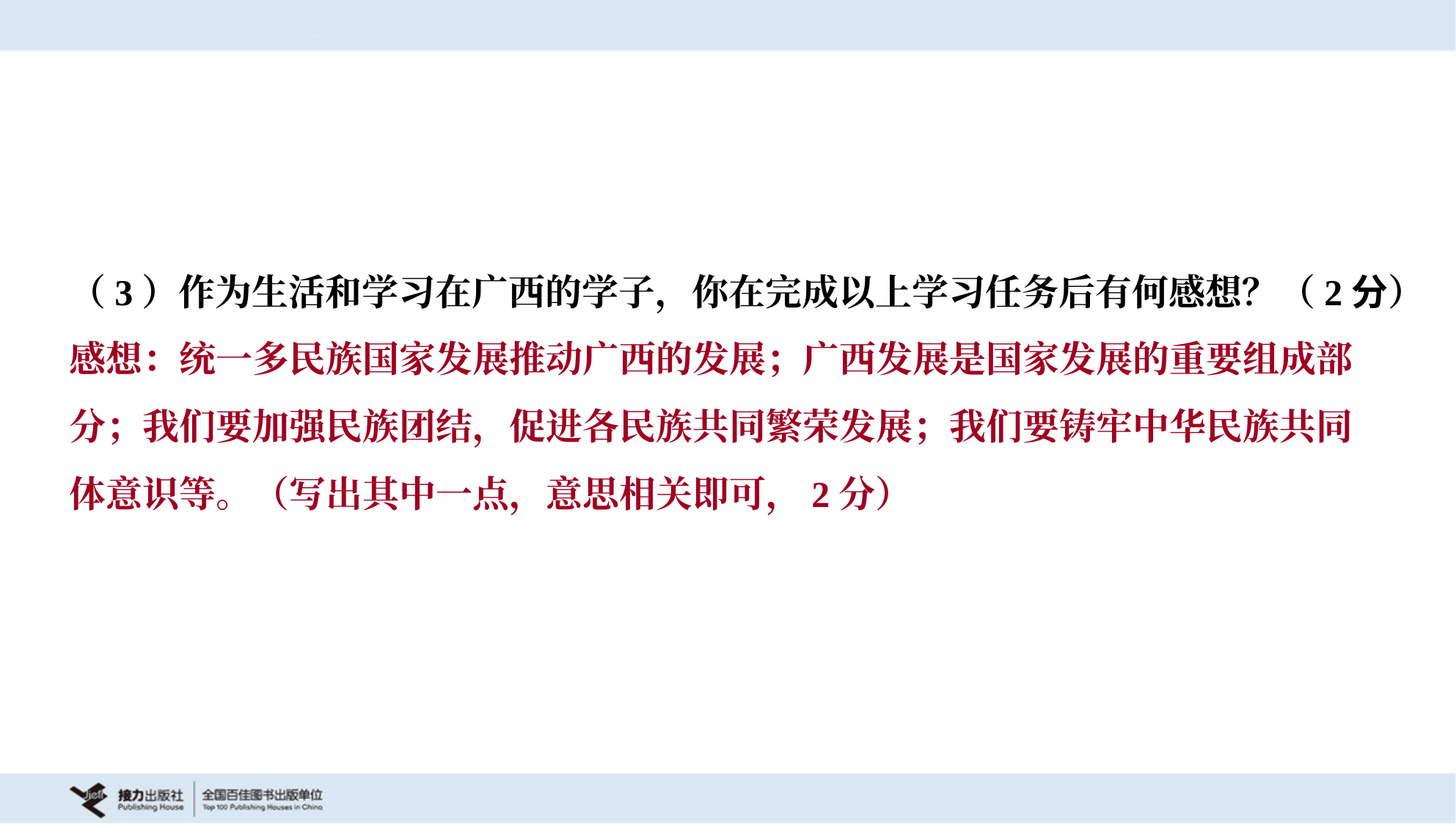

（3）作为生活和学习在广西的学子，你在完成以上学习任务后有何感想？（2分）
感想：统一多民族国家发展推动广西的发展；广西发展是国家发展的重要组成部
分；我们要加强民族团结，促进各民族共同繁荣发展；我们要铸牢中华民族共同
体意识等。（写出其中一点，意思相关即可，2分）